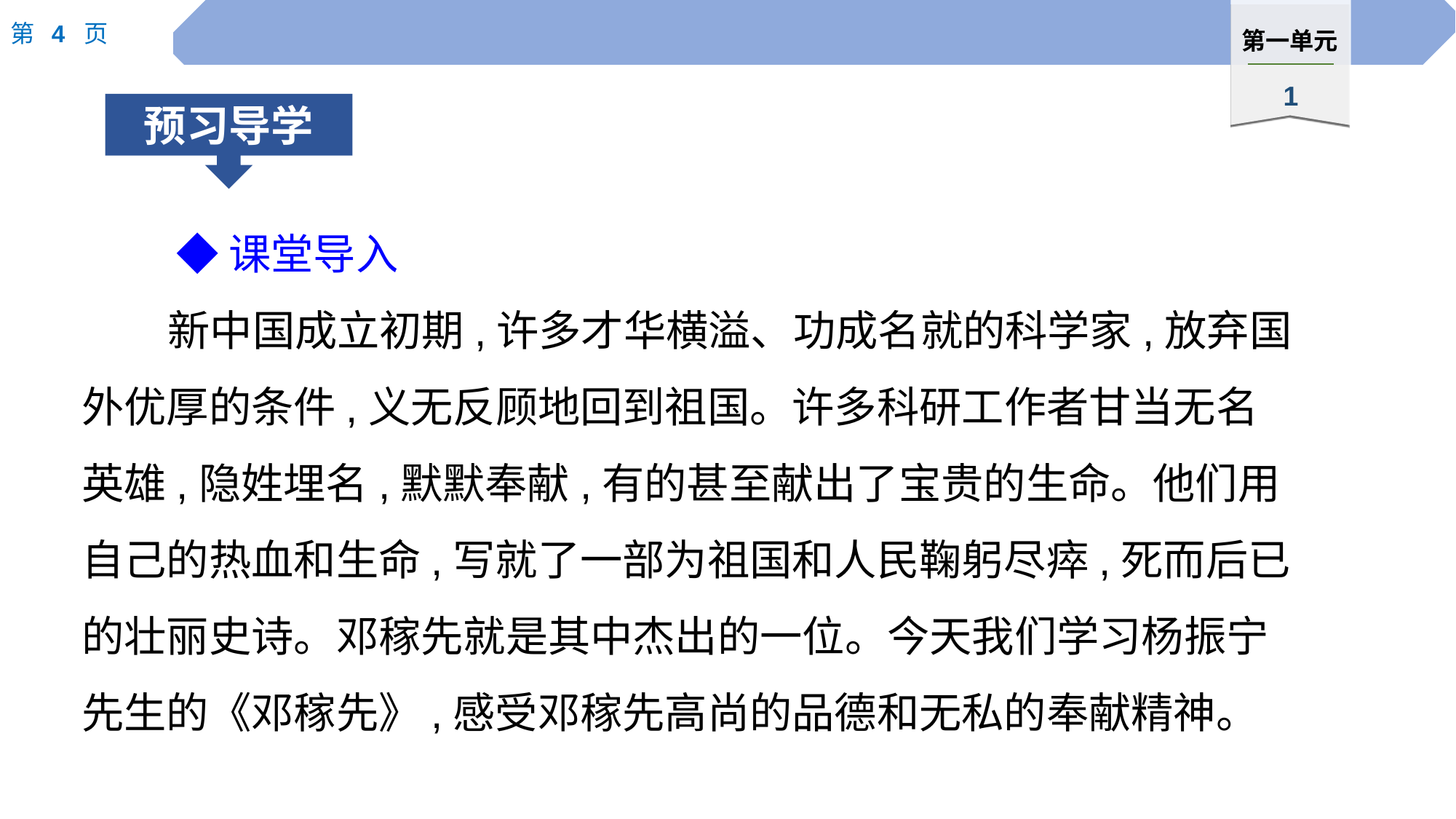

◆课堂导入

新中国成立初期,许多才华横溢、功成名就的科学家,放弃国外优厚的条件,义无反顾地回到祖国。许多科研工作者甘当无名英雄,隐姓埋名,默默奉献,有的甚至献出了宝贵的生命。他们用自己的热血和生命,写就了一部为祖国和人民鞠躬尽瘁,死而后已的壮丽史诗。邓稼先就是其中杰出的一位。今天我们学习杨振宁先生的《邓稼先》,感受邓稼先高尚的品德和无私的奉献精神。